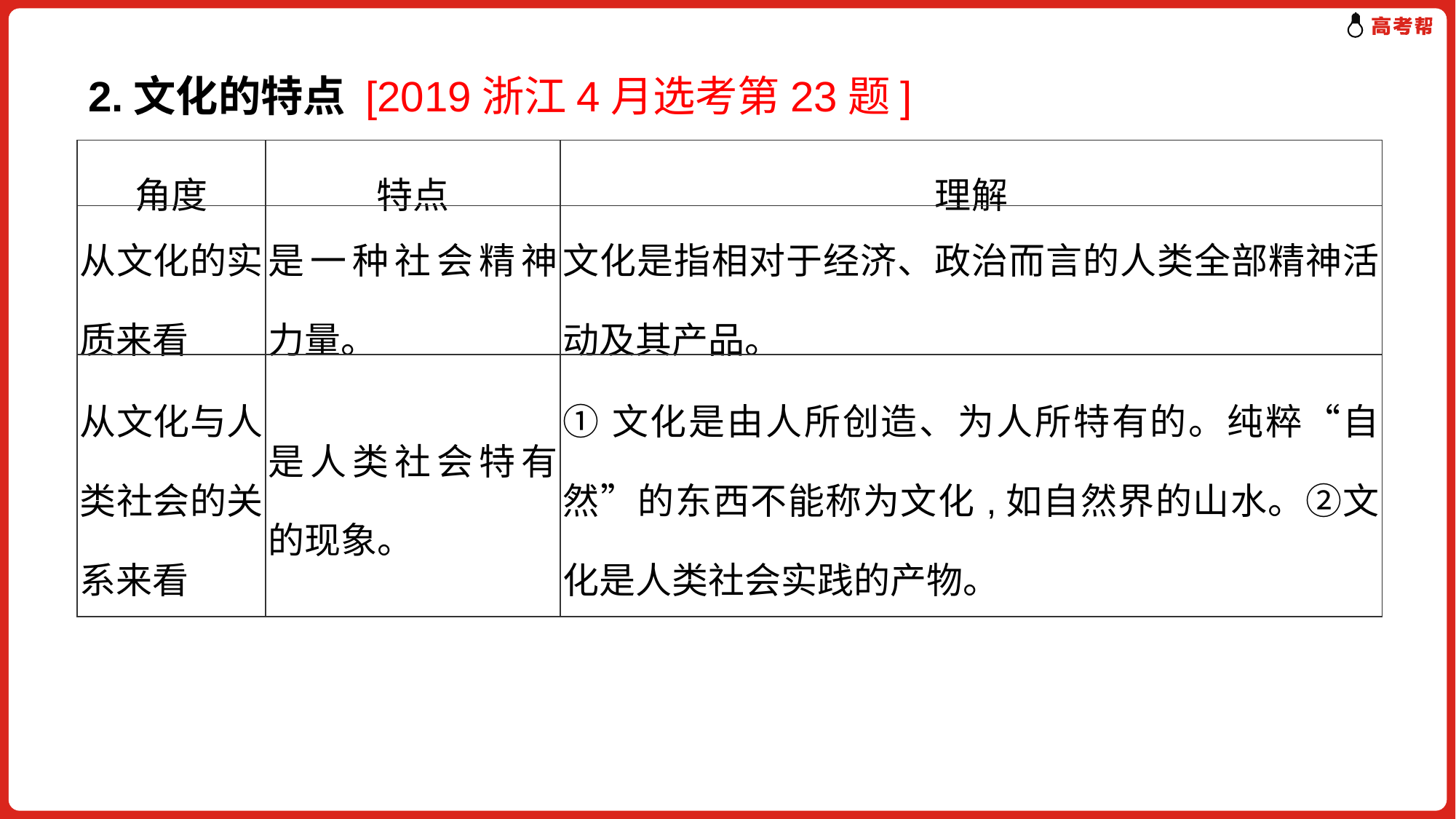

2.文化的特点 [2019浙江4月选考第23题]

| 角度 | 特点 | 理解 |
| --- | --- | --- |
| 从文化的实质来看 | 是一种社会精神力量。 | 文化是指相对于经济、政治而言的人类全部精神活动及其产品。 |
| 从文化与人类社会的关系来看 | 是人类社会特有的现象。 | ①文化是由人所创造、为人所特有的。纯粹“自然”的东西不能称为文化,如自然界的山水。②文化是人类社会实践的产物。 |